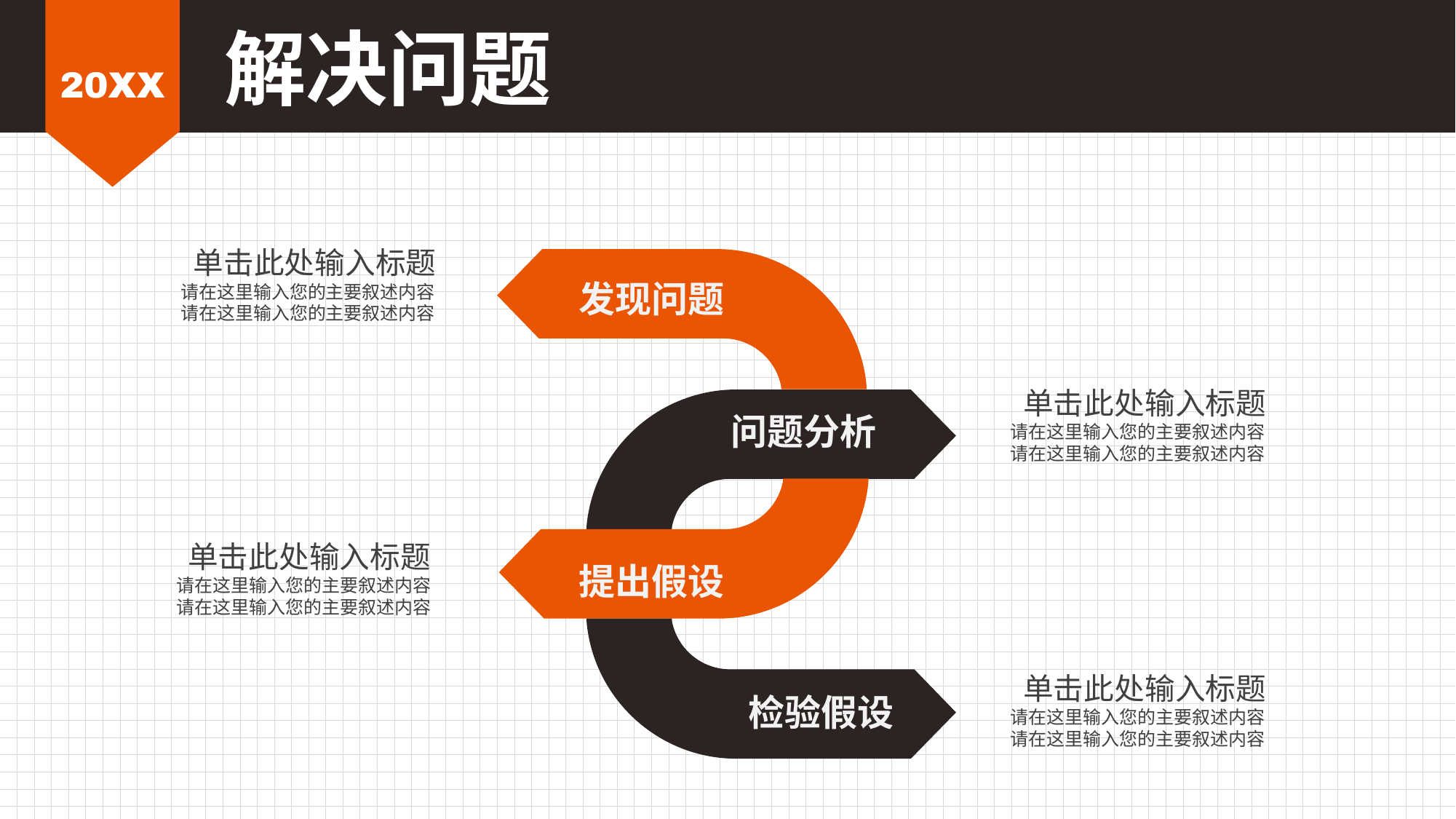

解决问题

20XX
 单击此处输入标题
请在这里输入您的主要叙述内容
请在这里输入您的主要叙述内容

发现问题
 单击此处输入标题
请在这里输入您的主要叙述内容
请在这里输入您的主要叙述内容

问题分析

提出假设
 单击此处输入标题
请在这里输入您的主要叙述内容
请在这里输入您的主要叙述内容

检验假设
 单击此处输入标题
请在这里输入您的主要叙述内容
请在这里输入您的主要叙述内容